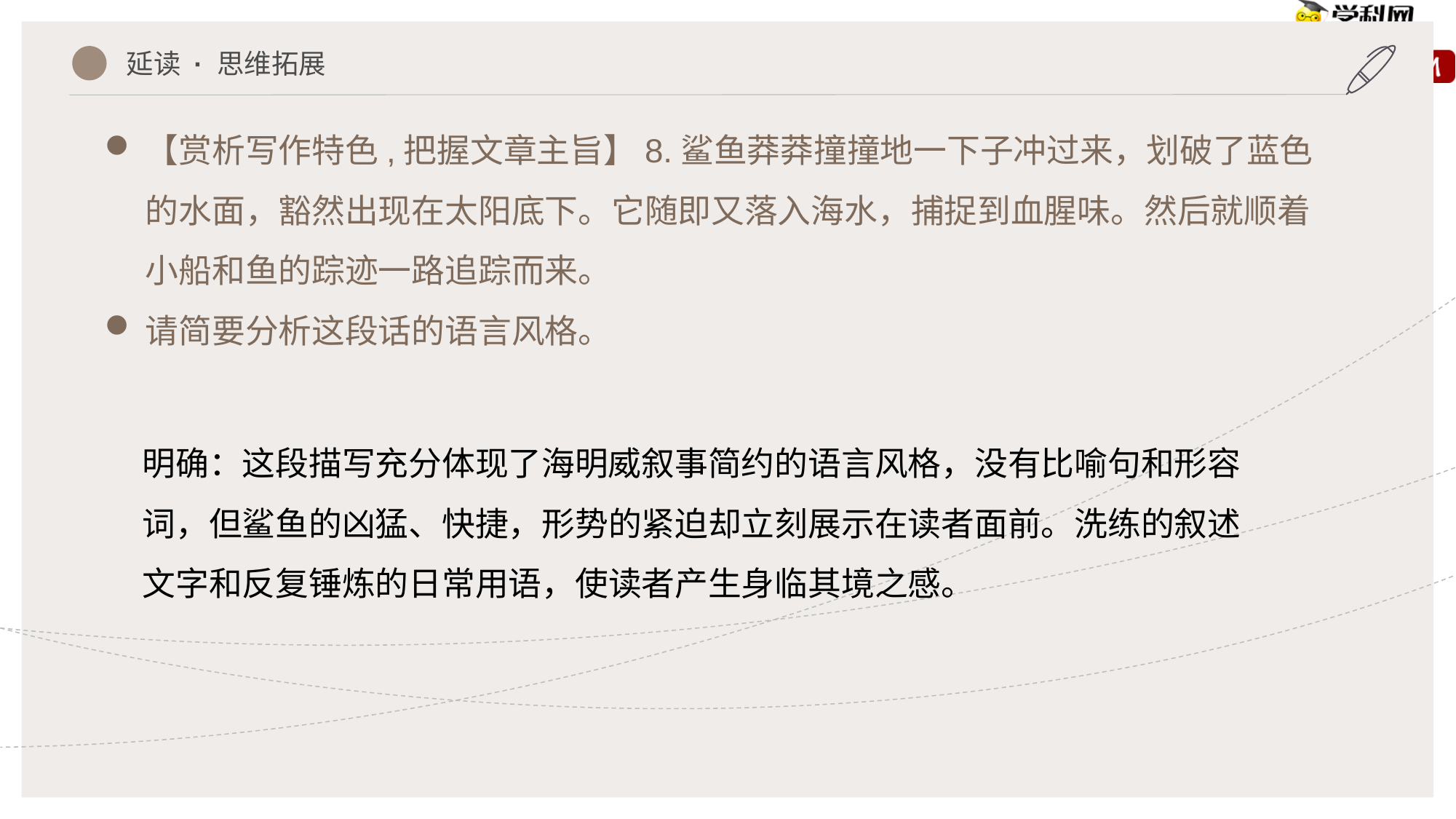

延读 · 思维拓展

【赏析写作特色,把握文章主旨】8.鲨鱼莽莽撞撞地一下子冲过来，划破了蓝色的水面，豁然出现在太阳底下。它随即又落入海水，捕捉到血腥味。然后就顺着小船和鱼的踪迹一路追踪而来。
请简要分析这段话的语言风格。

明确：这段描写充分体现了海明威叙事简约的语言风格，没有比喻句和形容词，但鲨鱼的凶猛、快捷，形势的紧迫却立刻展示在读者面前。洗练的叙述文字和反复锤炼的日常用语，使读者产生身临其境之感。